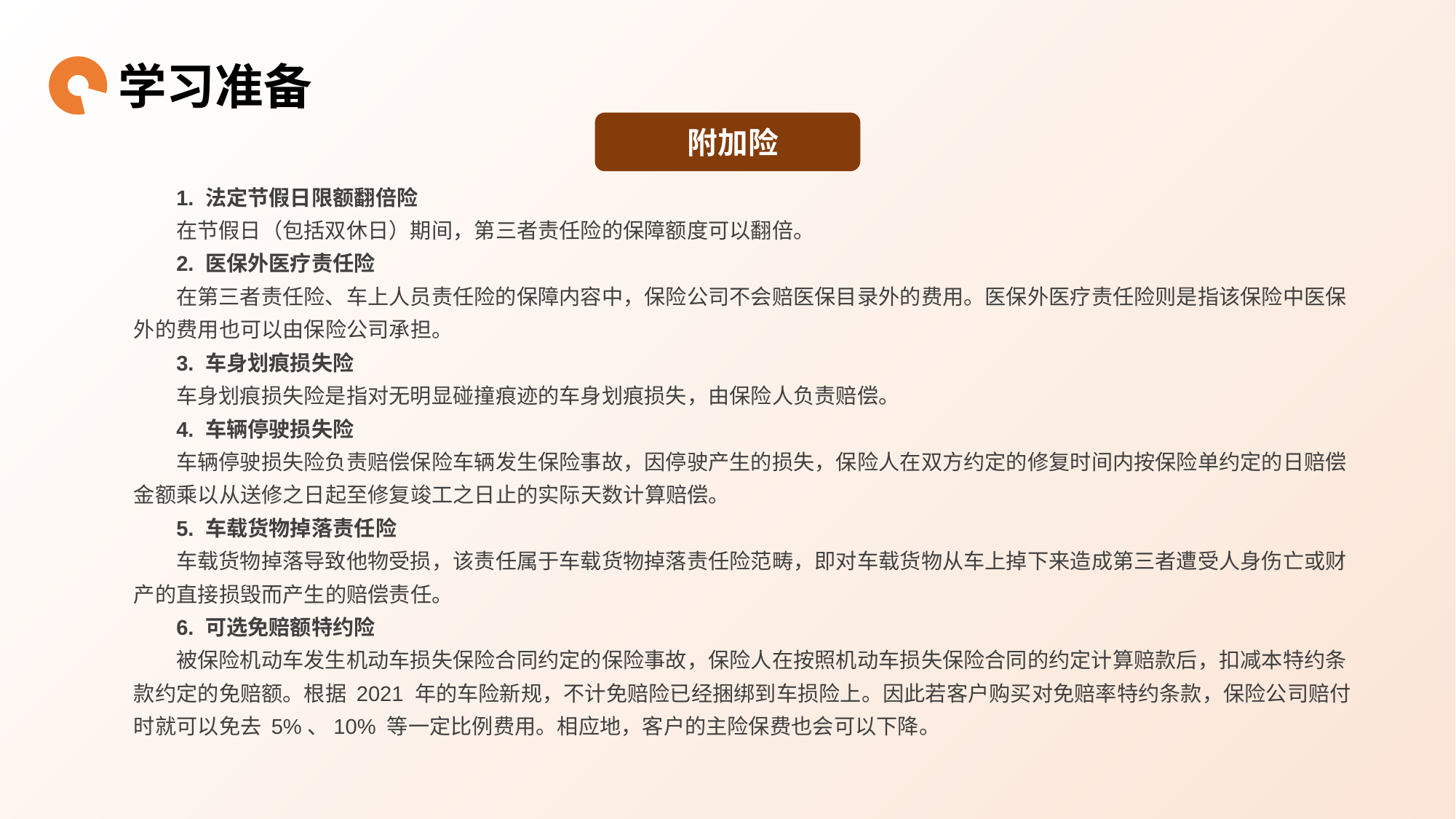

学习准备

附加险
1. 法定节假日限额翻倍险
在节假日（包括双休日）期间，第三者责任险的保障额度可以翻倍。
2. 医保外医疗责任险
在第三者责任险、车上人员责任险的保障内容中，保险公司不会赔医保目录外的费用。医保外医疗责任险则是指该保险中医保外的费用也可以由保险公司承担。
3. 车身划痕损失险
车身划痕损失险是指对无明显碰撞痕迹的车身划痕损失，由保险人负责赔偿。
4. 车辆停驶损失险
车辆停驶损失险负责赔偿保险车辆发生保险事故，因停驶产生的损失，保险人在双方约定的修复时间内按保险单约定的日赔偿金额乘以从送修之日起至修复竣工之日止的实际天数计算赔偿。
5. 车载货物掉落责任险
车载货物掉落导致他物受损，该责任属于车载货物掉落责任险范畴，即对车载货物从车上掉下来造成第三者遭受人身伤亡或财产的直接损毁而产生的赔偿责任。
6. 可选免赔额特约险
被保险机动车发生机动车损失保险合同约定的保险事故，保险人在按照机动车损失保险合同的约定计算赔款后，扣减本特约条款约定的免赔额。根据 2021 年的车险新规，不计免赔险已经捆绑到车损险上。因此若客户购买对免赔率特约条款，保险公司赔付时就可以免去 5%、10% 等一定比例费用。相应地，客户的主险保费也会可以下降。